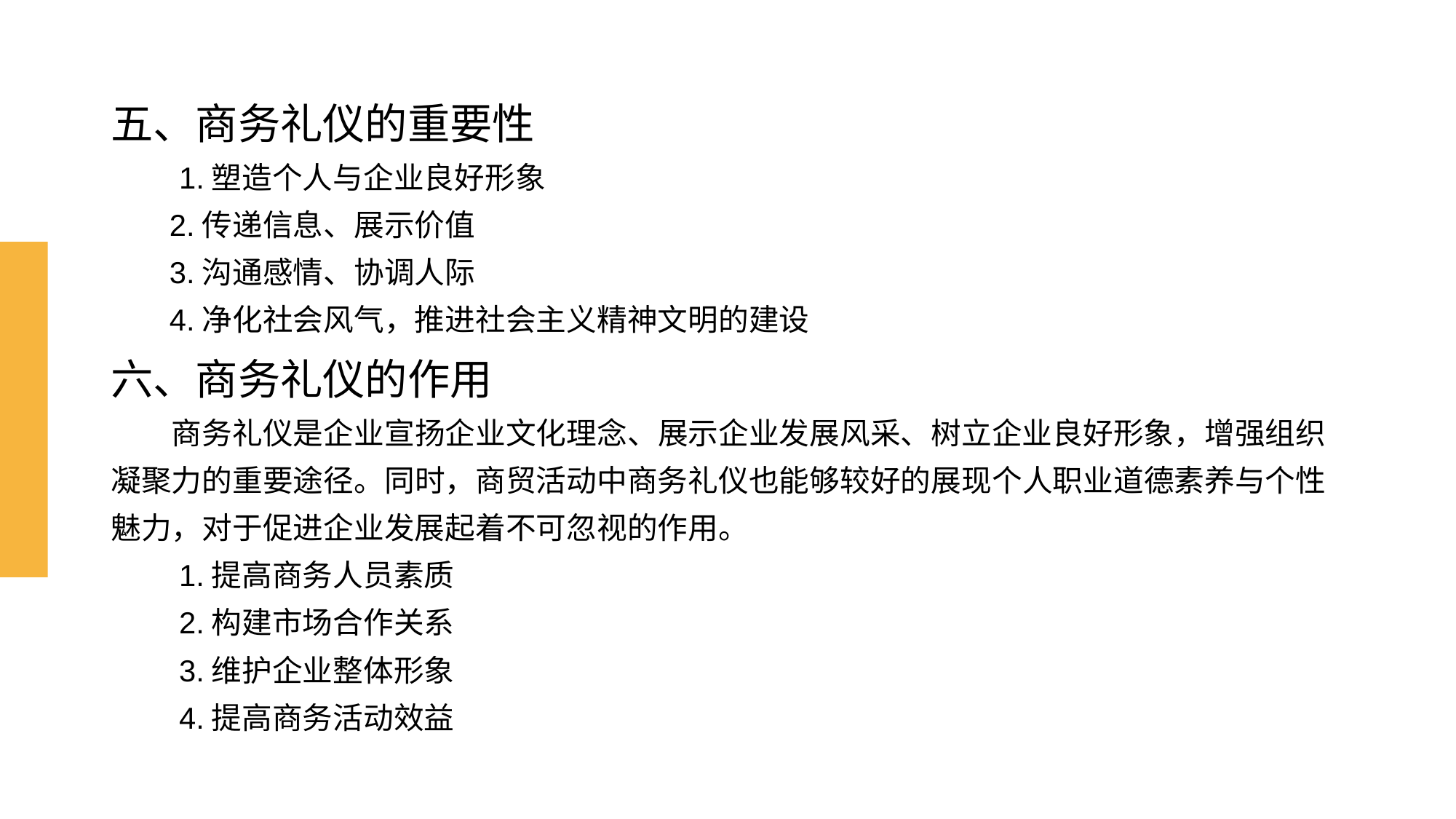

# 五、商务礼仪的重要性
　　1.塑造个人与企业良好形象
       2.传递信息、展示价值
       3.沟通感情、协调人际
       4.净化社会风气，推进社会主义精神文明的建设
六、商务礼仪的作用
　　商务礼仪是企业宣扬企业文化理念、展示企业发展风采、树立企业良好形象，增强组织凝聚力的重要途径。同时，商贸活动中商务礼仪也能够较好的展现个人职业道德素养与个性魅力，对于促进企业发展起着不可忽视的作用。
　　1.提高商务人员素质
　　2.构建市场合作关系
　　3.维护企业整体形象
　　4.提高商务活动效益